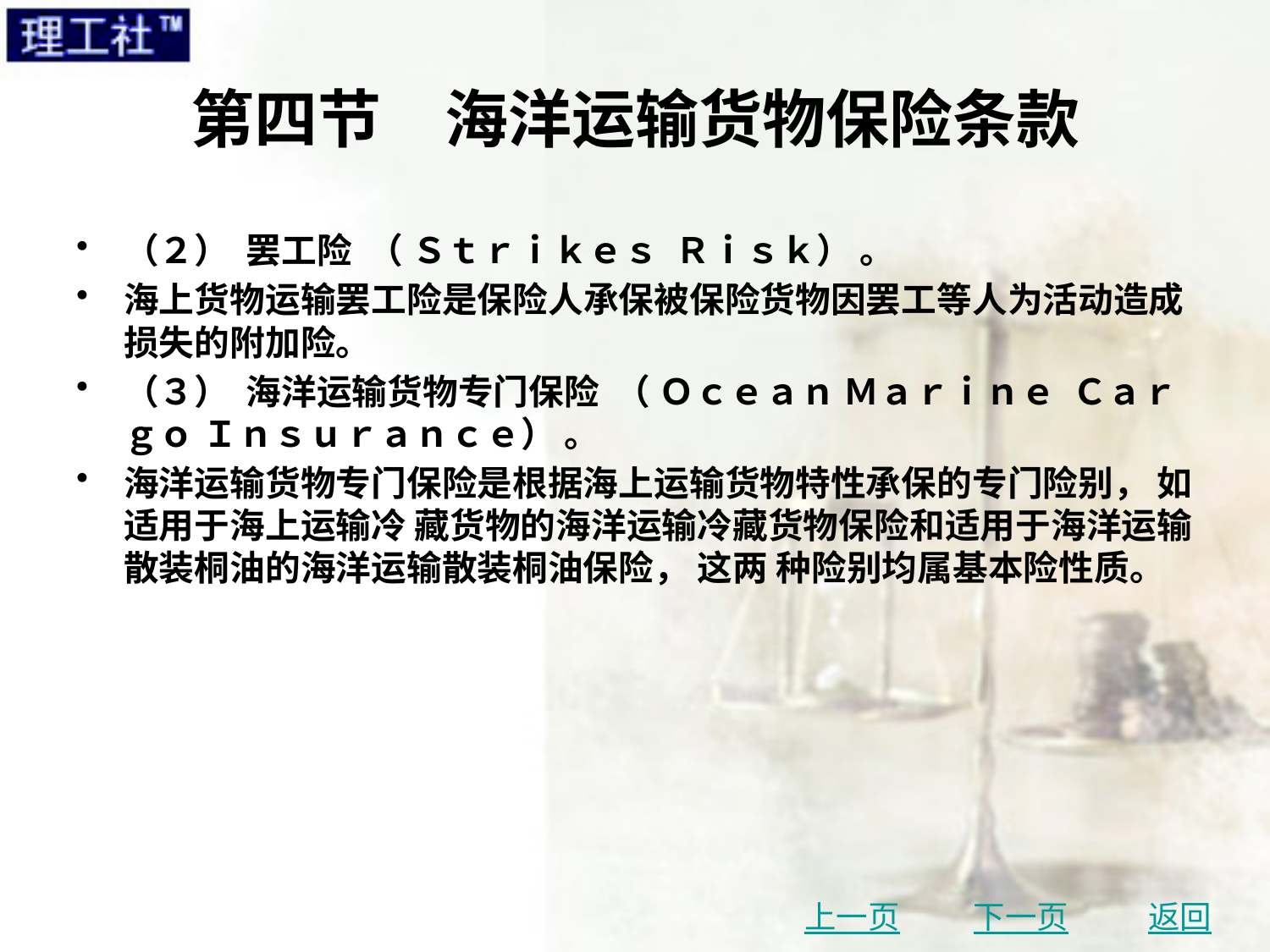

# 第四节　海洋运输货物保险条款
（２）  罢工险  （ Ｓｔｒｉｋｅｓ  Ｒｉｓｋ） 。
海上货物运输罢工险是保险人承保被保险货物因罢工等人为活动造成损失的附加险。
（３）  海洋运输货物专门保险  （ Ｏｃｅａｎ Ｍａｒｉｎｅ  Ｃａｒｇｏ Ｉｎｓｕｒａｎｃｅ） 。
海洋运输货物专门保险是根据海上运输货物特性承保的专门险别， 如适用于海上运输冷 藏货物的海洋运输冷藏货物保险和适用于海洋运输散装桐油的海洋运输散装桐油保险， 这两 种险别均属基本险性质。

上一页
下一页
返回